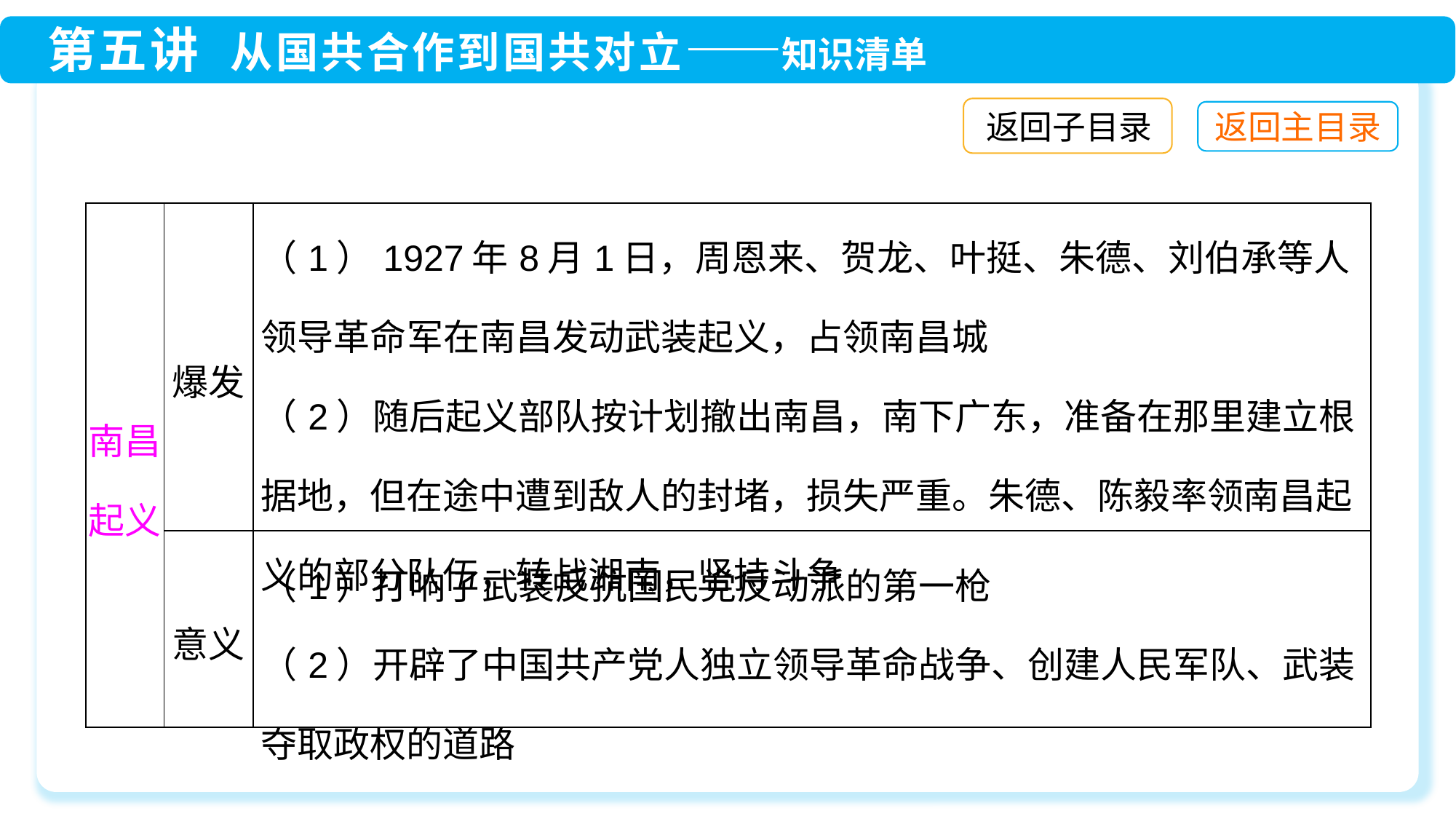

返回子目录
| 南昌起义 | 爆发 | （1）1927年8月1日，周恩来、贺龙、叶挺、朱德、刘伯承等人领导革命军在南昌发动武装起义，占领南昌城 （2）随后起义部队按计划撤出南昌，南下广东，准备在那里建立根据地，但在途中遭到敌人的封堵，损失严重。朱德、陈毅率领南昌起义的部分队伍，转战湘南，坚持斗争 |
| --- | --- | --- |
|  | 意义 | （1）打响了武装反抗国民党反动派的第一枪 （2）开辟了中国共产党人独立领导革命战争、创建人民军队、武装夺取政权的道路 |